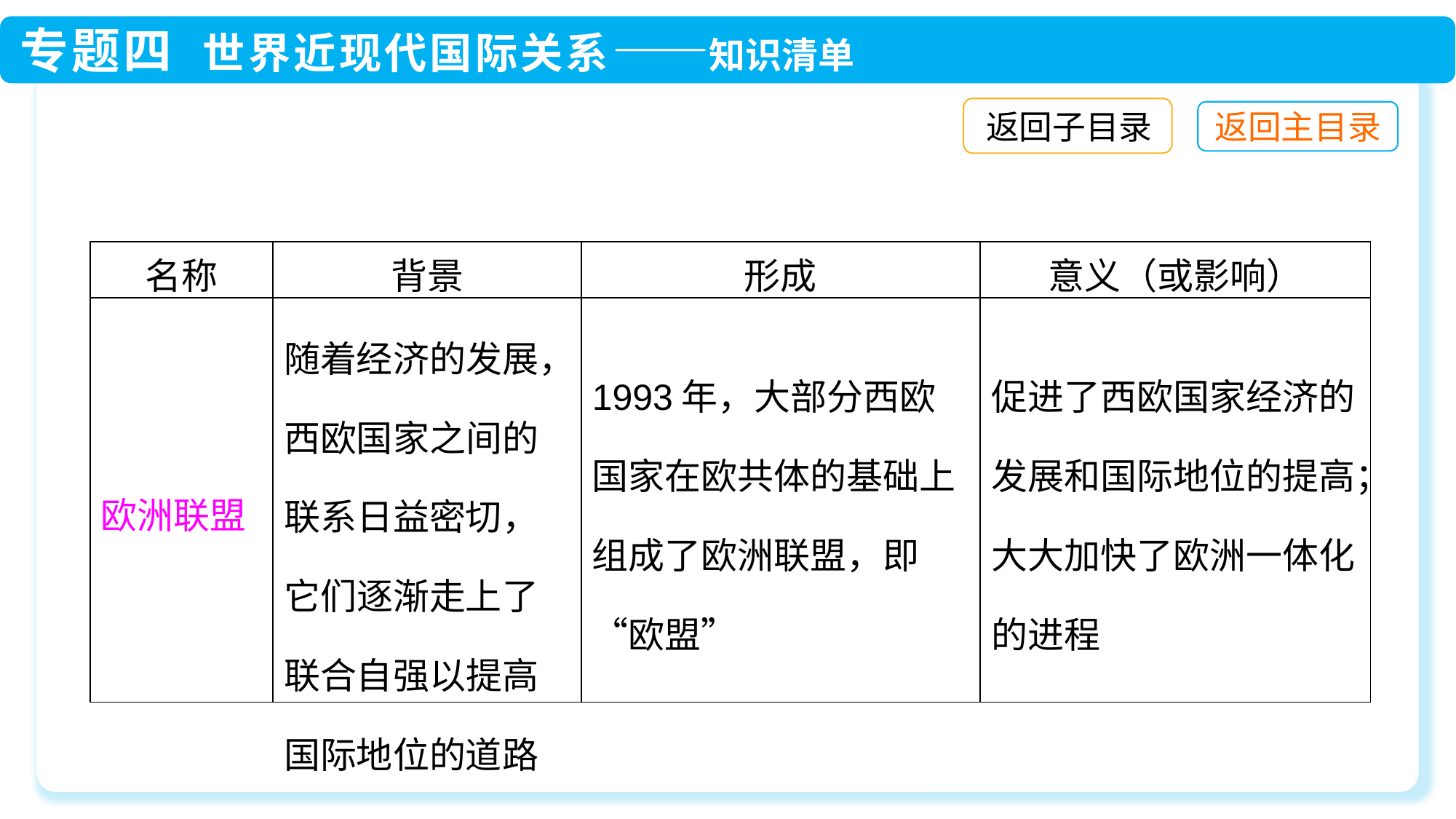

返回子目录
| 名称 | 背景 | 形成 | 意义（或影响） |
| --- | --- | --- | --- |
| 欧洲联盟 | 随着经济的发展，西欧国家之间的联系日益密切，它们逐渐走上了联合自强以提高国际地位的道路 | 1993年，大部分西欧国家在欧共体的基础上组成了欧洲联盟，即“欧盟” | 促进了西欧国家经济的发展和国际地位的提高；大大加快了欧洲一体化的进程 |